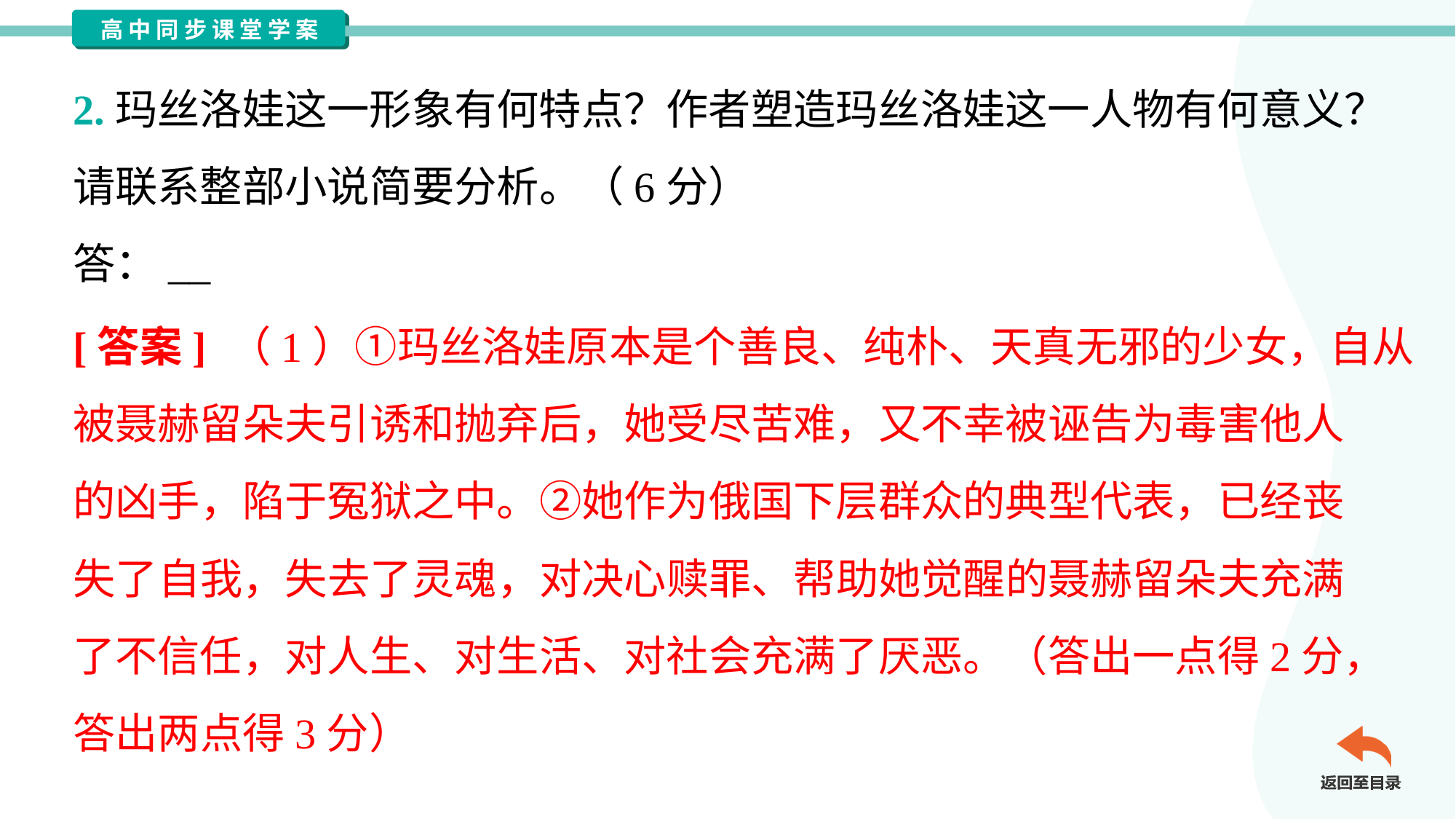

2.玛丝洛娃这一形象有何特点？作者塑造玛丝洛娃这一人物有何意义？
请联系整部小说简要分析。（6分）
答：__
[答案] （1）①玛丝洛娃原本是个善良、纯朴、天真无邪的少女，自从
被聂赫留朵夫引诱和抛弃后，她受尽苦难，又不幸被诬告为毒害他人
的凶手，陷于冤狱之中。②她作为俄国下层群众的典型代表，已经丧
失了自我，失去了灵魂，对决心赎罪、帮助她觉醒的聂赫留朵夫充满
了不信任，对人生、对生活、对社会充满了厌恶。（答出一点得2分，
答出两点得3分）